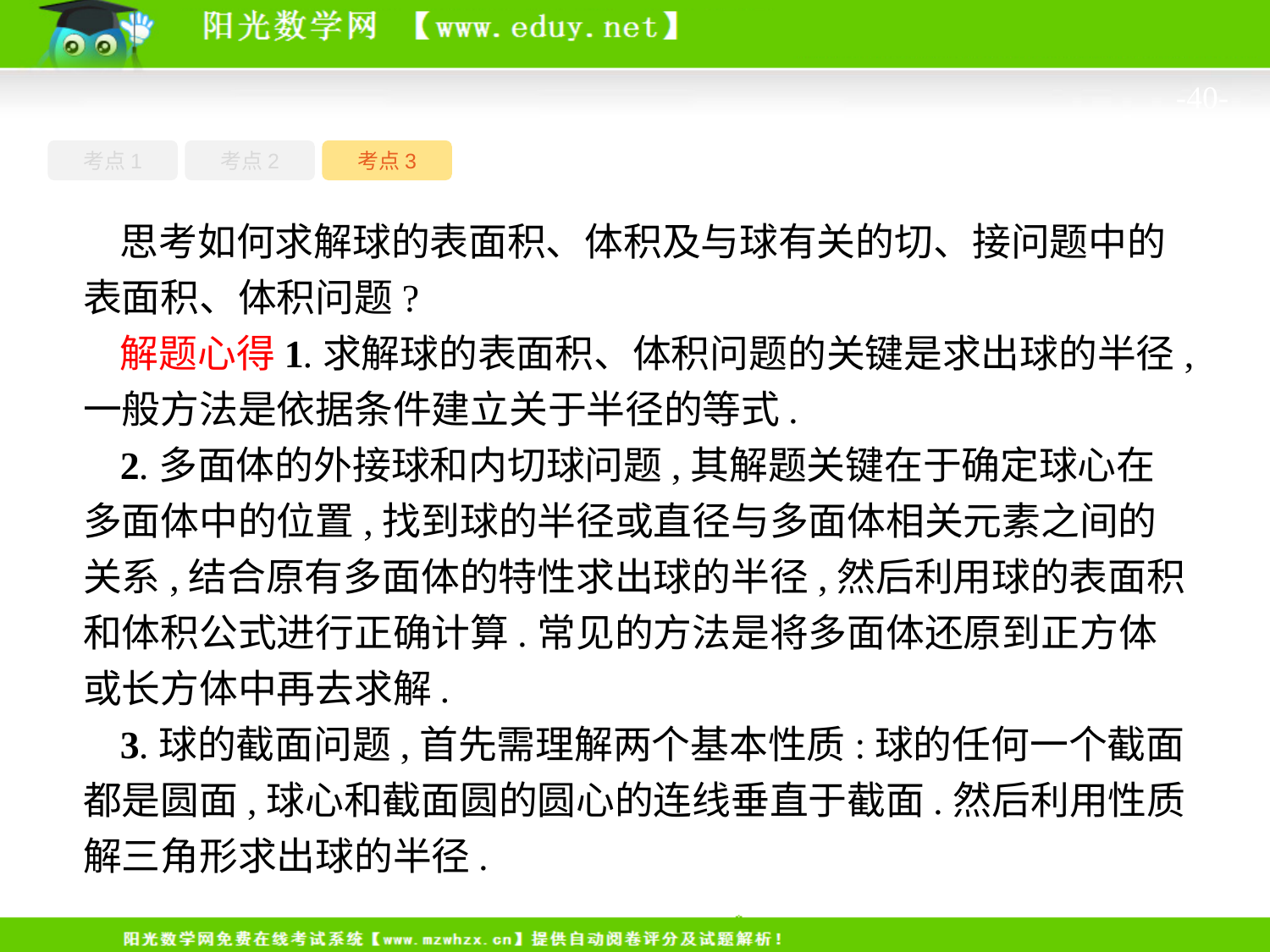

-40-
考点1
考点3
考点2
思考如何求解球的表面积、体积及与球有关的切、接问题中的表面积、体积问题?
解题心得1.求解球的表面积、体积问题的关键是求出球的半径,一般方法是依据条件建立关于半径的等式.
2.多面体的外接球和内切球问题,其解题关键在于确定球心在多面体中的位置,找到球的半径或直径与多面体相关元素之间的关系,结合原有多面体的特性求出球的半径,然后利用球的表面积和体积公式进行正确计算.常见的方法是将多面体还原到正方体或长方体中再去求解.
3.球的截面问题,首先需理解两个基本性质:球的任何一个截面都是圆面,球心和截面圆的圆心的连线垂直于截面.然后利用性质解三角形求出球的半径.